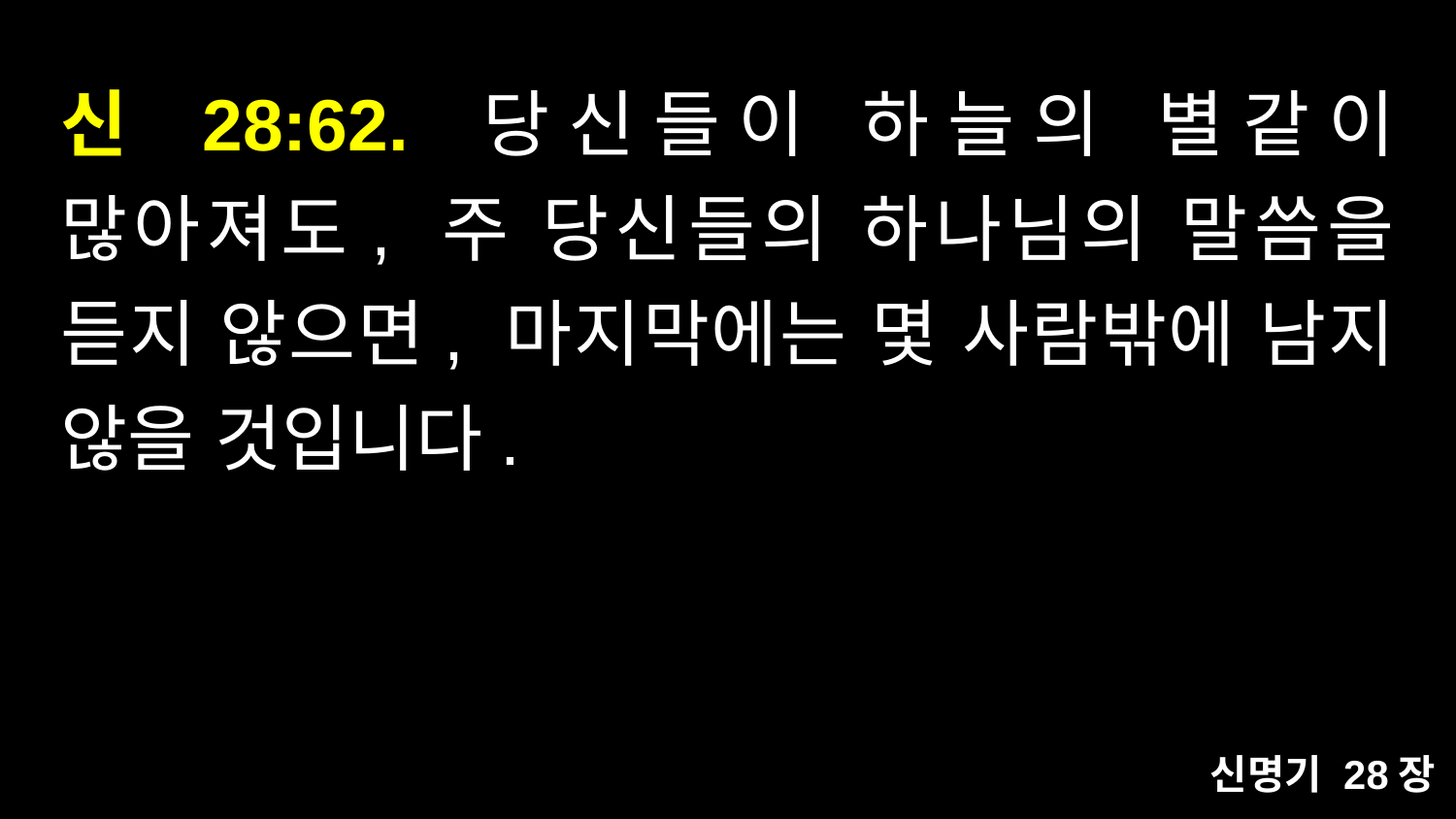

# 신 28:62. 당신들이 하늘의 별같이 많아져도, 주 당신들의 하나님의 말씀을 듣지 않으면, 마지막에는 몇 사람밖에 남지 않을 것입니다.
신명기 28장